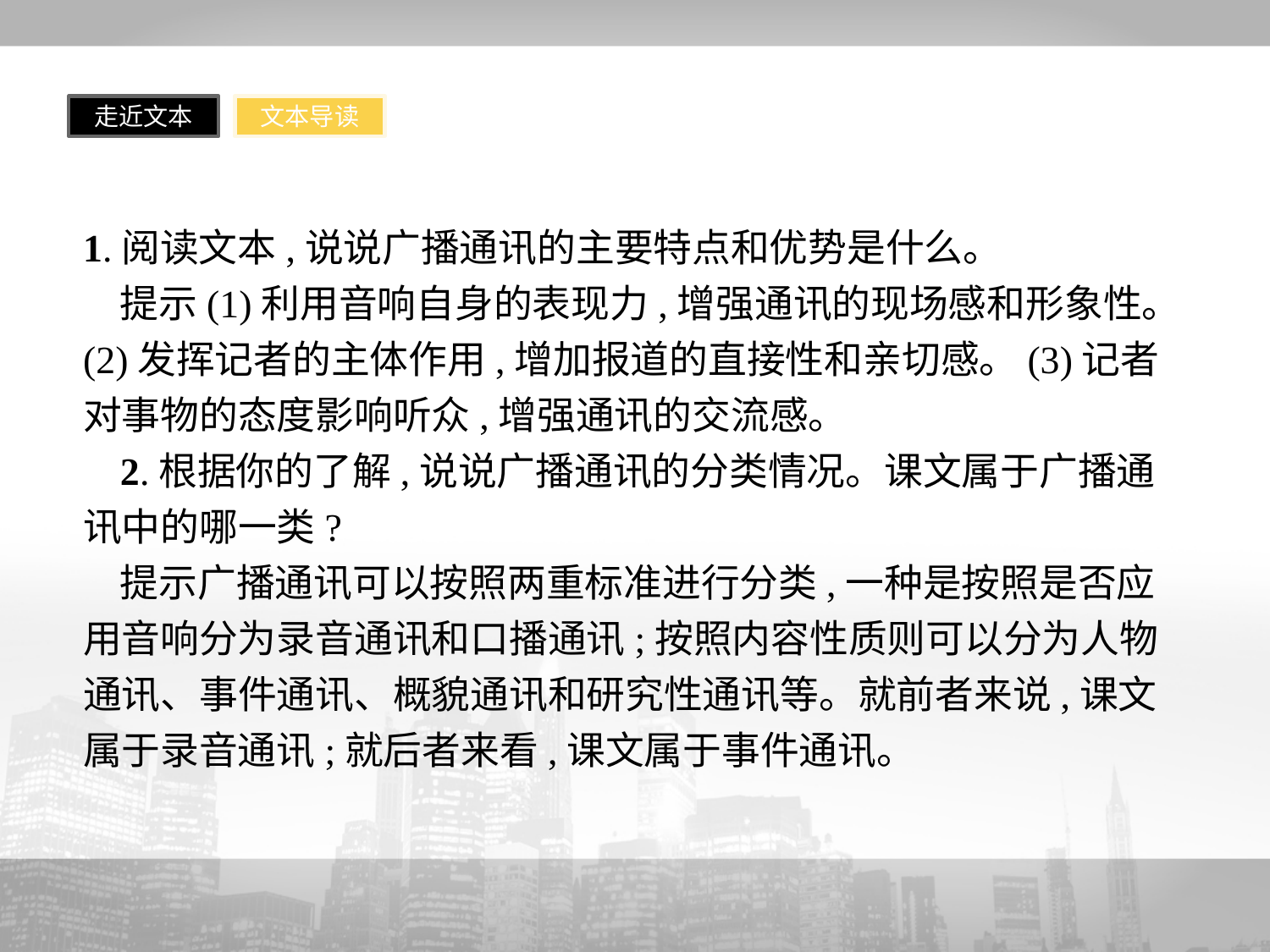

走近文本
文本导读
1.阅读文本,说说广播通讯的主要特点和优势是什么。
提示(1)利用音响自身的表现力,增强通讯的现场感和形象性。(2)发挥记者的主体作用,增加报道的直接性和亲切感。(3)记者对事物的态度影响听众,增强通讯的交流感。
2.根据你的了解,说说广播通讯的分类情况。课文属于广播通讯中的哪一类?
提示广播通讯可以按照两重标准进行分类,一种是按照是否应用音响分为录音通讯和口播通讯;按照内容性质则可以分为人物通讯、事件通讯、概貌通讯和研究性通讯等。就前者来说,课文属于录音通讯;就后者来看,课文属于事件通讯。